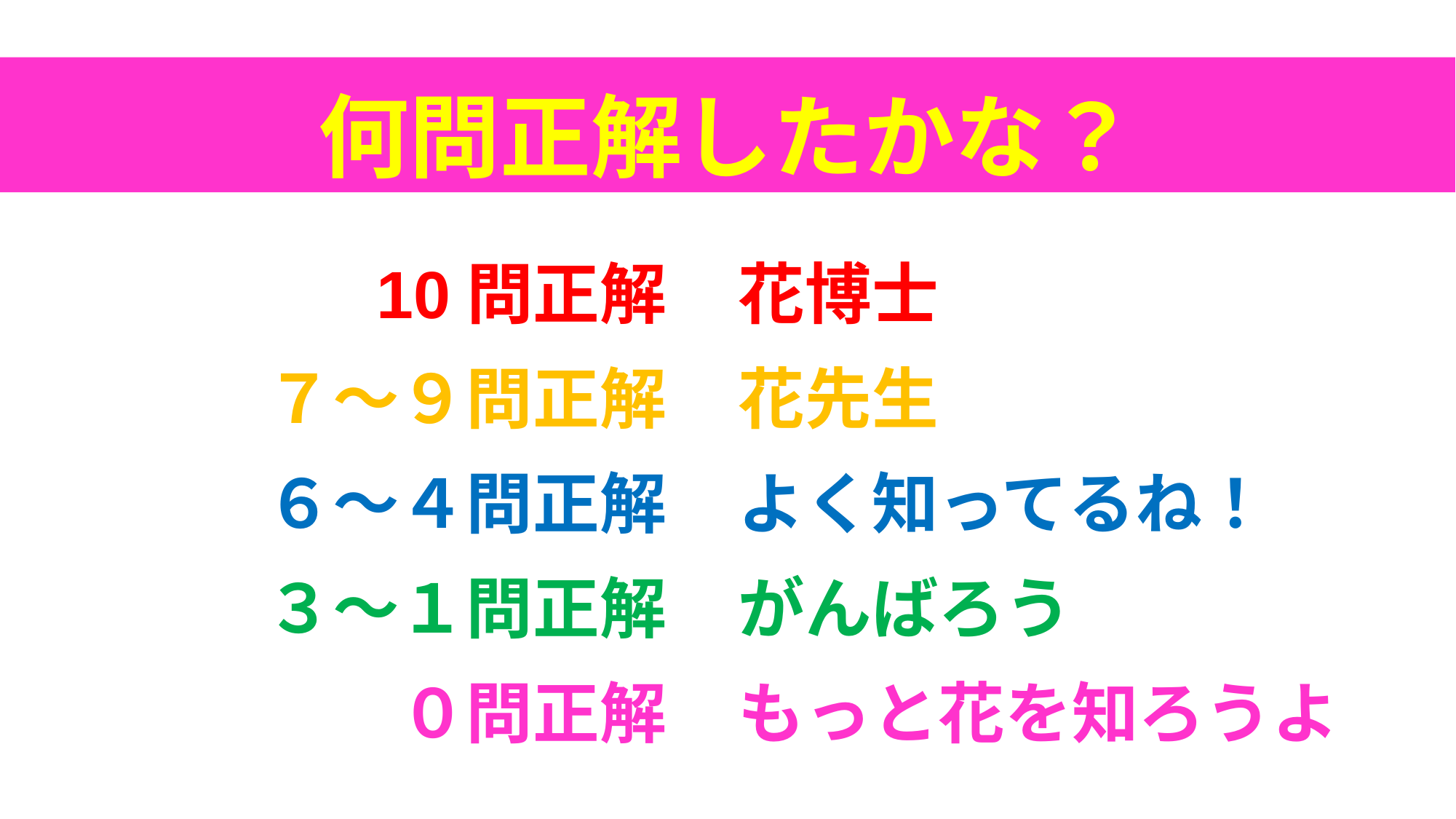

何問正解したかな？
10問正解
花博士
７～９問正解
花先生
６～４問正解
よく知ってるね！
３～１問正解
がんばろう
０問正解
もっと花を知ろうよ